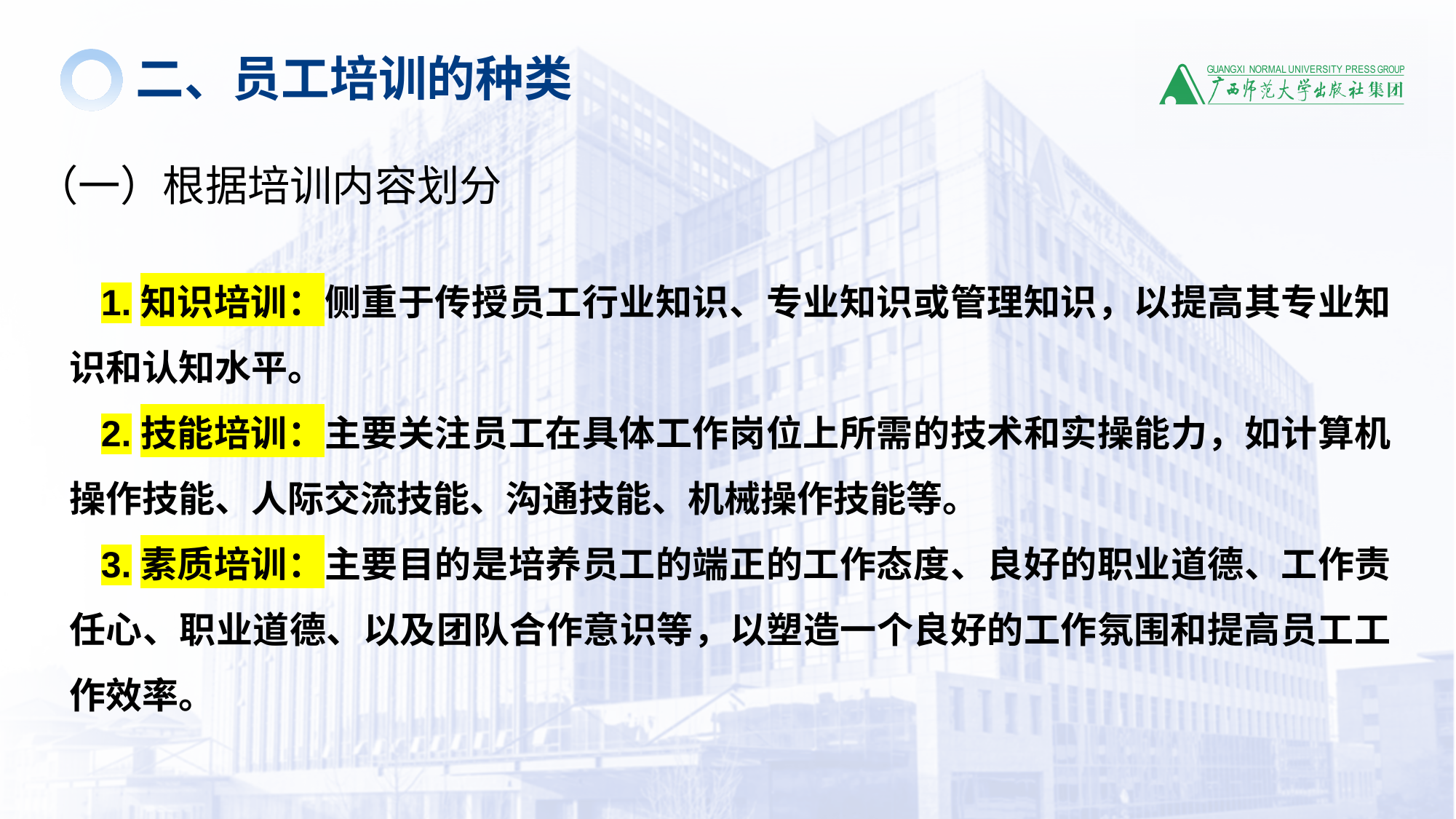

二、员工培训的种类

（一）根据培训内容划分
1.知识培训：侧重于传授员工行业知识、专业知识或管理知识，以提高其专业知识和认知水平。
2.技能培训：主要关注员工在具体工作岗位上所需的技术和实操能力，如计算机操作技能、人际交流技能、沟通技能、机械操作技能等。
3.素质培训：主要目的是培养员工的端正的工作态度、良好的职业道德、工作责任心、职业道德、以及团队合作意识等，以塑造一个良好的工作氛围和提高员工工作效率。